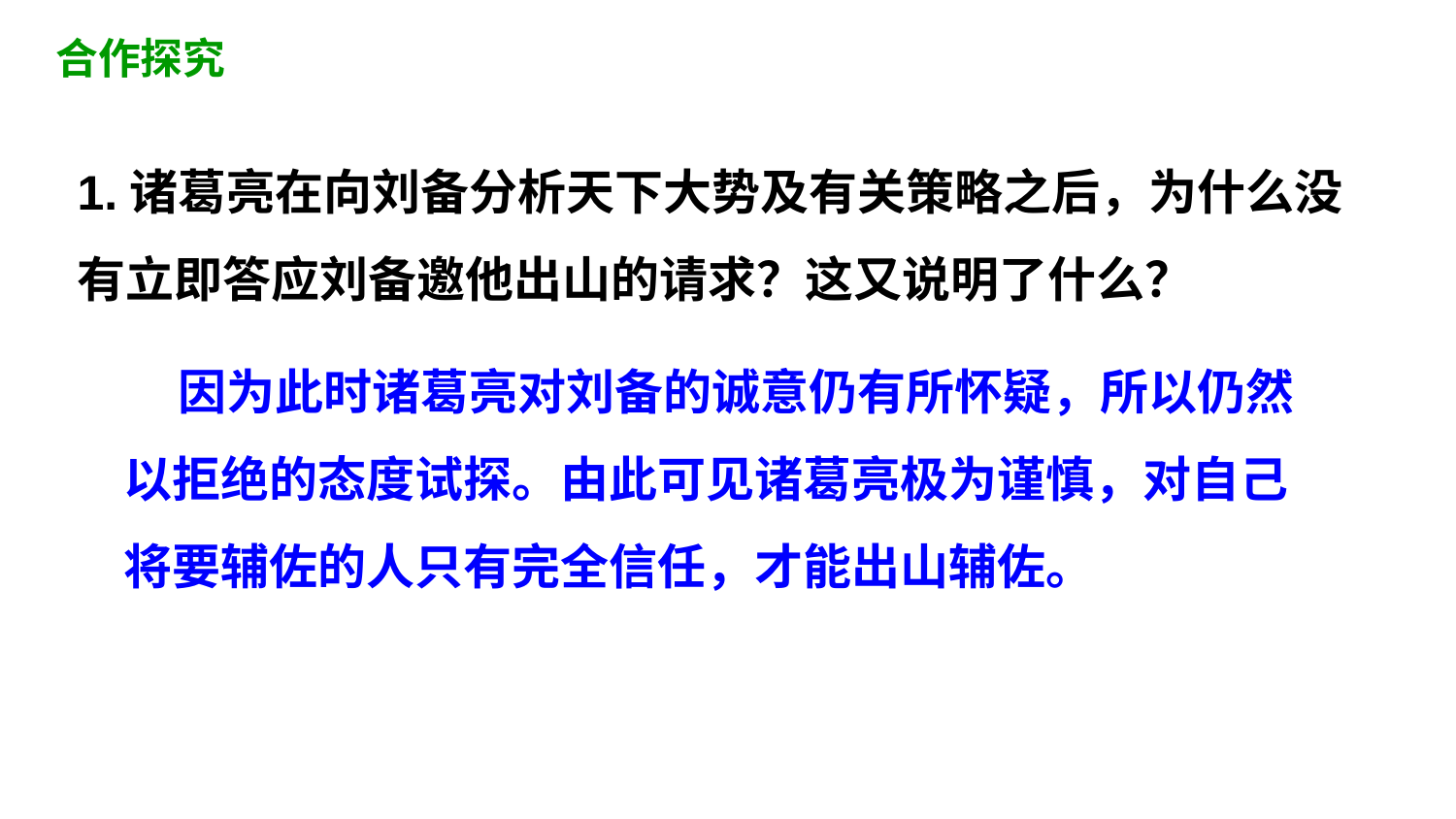

合作探究
1.诸葛亮在向刘备分析天下大势及有关策略之后，为什么没有立即答应刘备邀他出山的请求？这又说明了什么？
    因为此时诸葛亮对刘备的诚意仍有所怀疑，所以仍然以拒绝的态度试探。由此可见诸葛亮极为谨慎，对自己将要辅佐的人只有完全信任，才能出山辅佐。